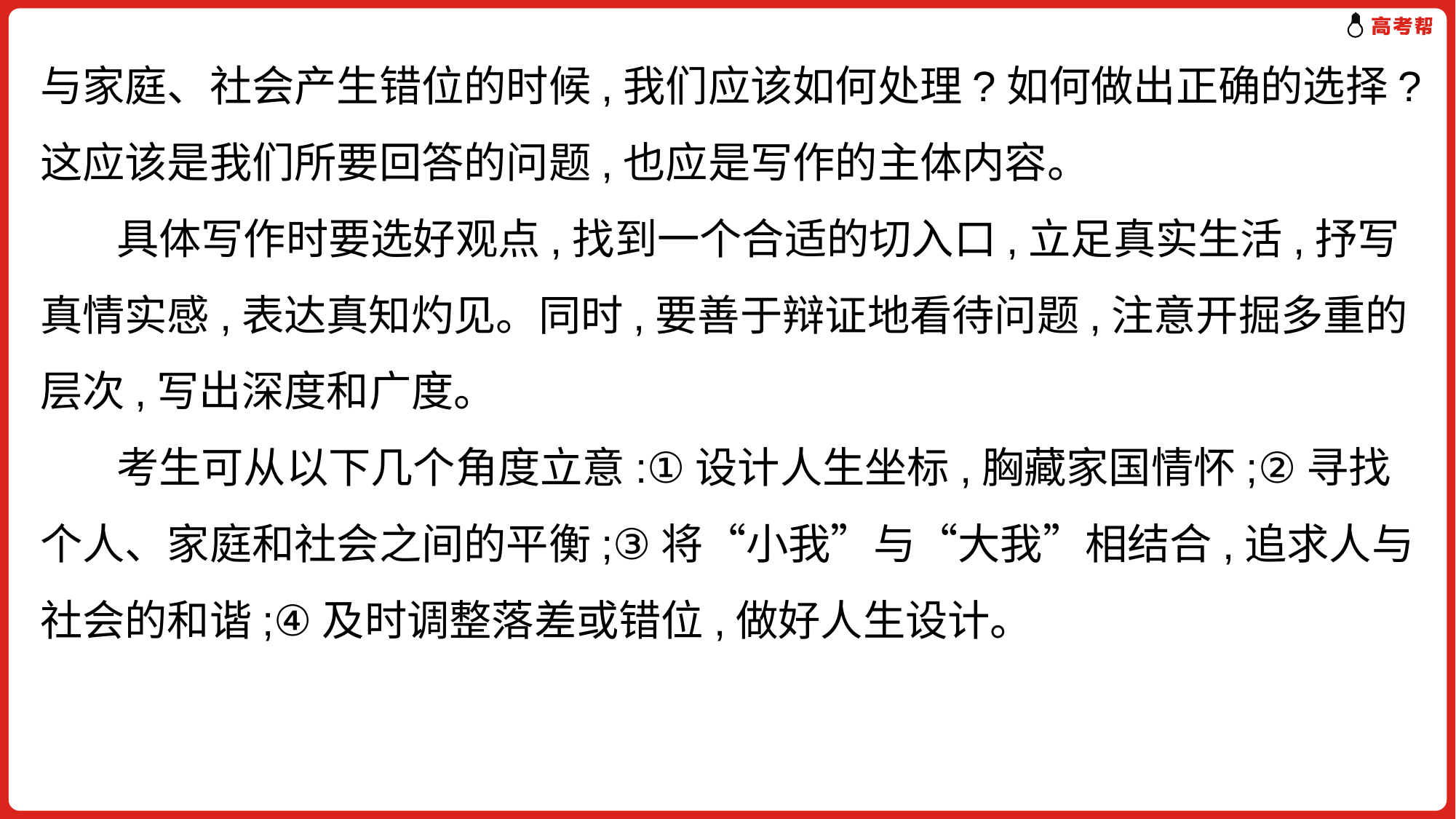

与家庭、社会产生错位的时候,我们应该如何处理?如何做出正确的选择?这应该是我们所要回答的问题,也应是写作的主体内容。
       具体写作时要选好观点,找到一个合适的切入口,立足真实生活,抒写真情实感,表达真知灼见。同时,要善于辩证地看待问题,注意开掘多重的层次,写出深度和广度。
       考生可从以下几个角度立意:①设计人生坐标,胸藏家国情怀;②寻找个人、家庭和社会之间的平衡;③将“小我”与“大我”相结合,追求人与社会的和谐;④及时调整落差或错位,做好人生设计。